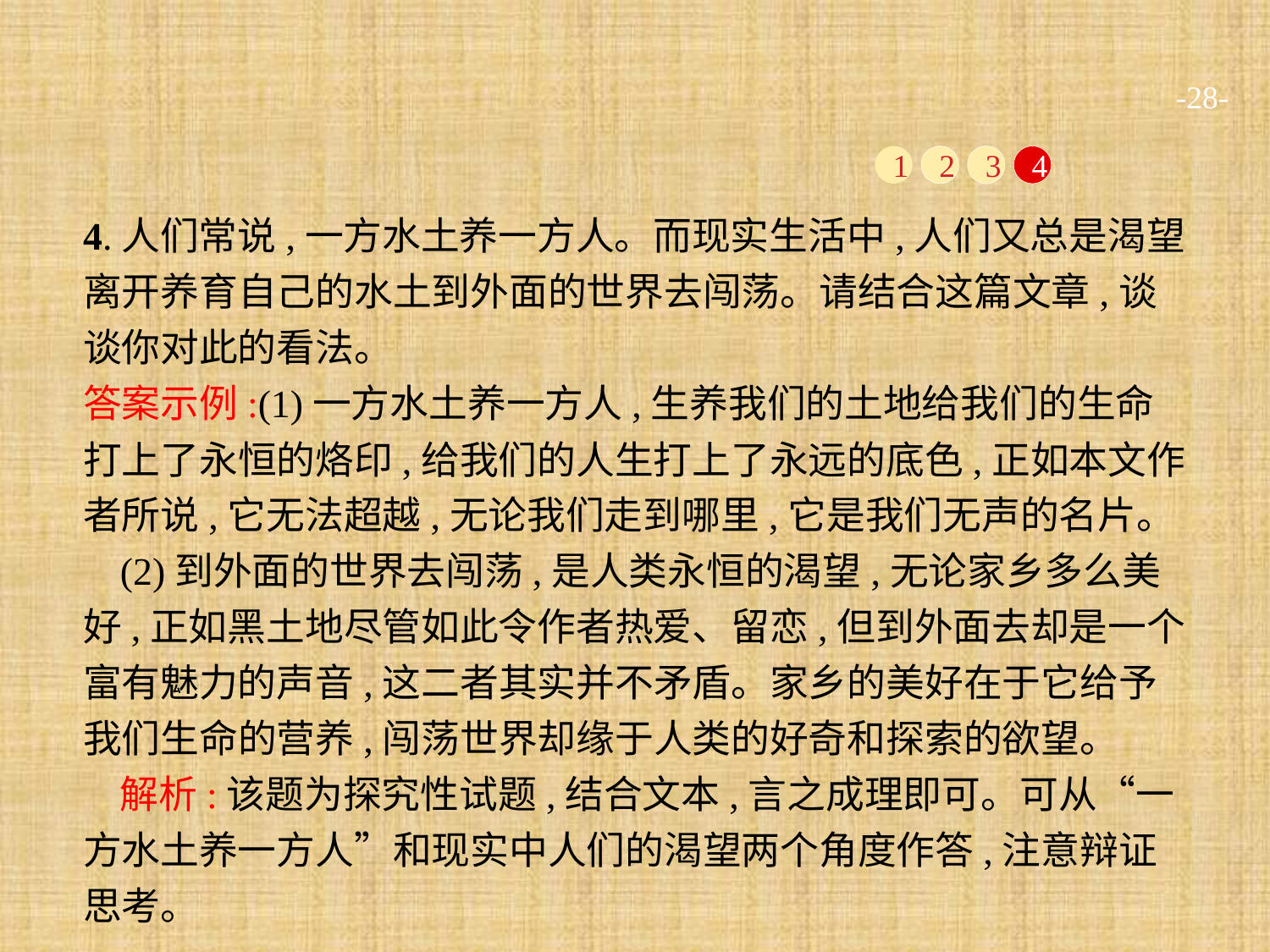

-28-
1
2
3
4
4.人们常说,一方水土养一方人。而现实生活中,人们又总是渴望离开养育自己的水土到外面的世界去闯荡。请结合这篇文章,谈谈你对此的看法。
答案示例:(1)一方水土养一方人,生养我们的土地给我们的生命打上了永恒的烙印,给我们的人生打上了永远的底色,正如本文作者所说,它无法超越,无论我们走到哪里,它是我们无声的名片。
(2)到外面的世界去闯荡,是人类永恒的渴望,无论家乡多么美好,正如黑土地尽管如此令作者热爱、留恋,但到外面去却是一个富有魅力的声音,这二者其实并不矛盾。家乡的美好在于它给予我们生命的营养,闯荡世界却缘于人类的好奇和探索的欲望。
解析:该题为探究性试题,结合文本,言之成理即可。可从“一方水土养一方人”和现实中人们的渴望两个角度作答,注意辩证思考。